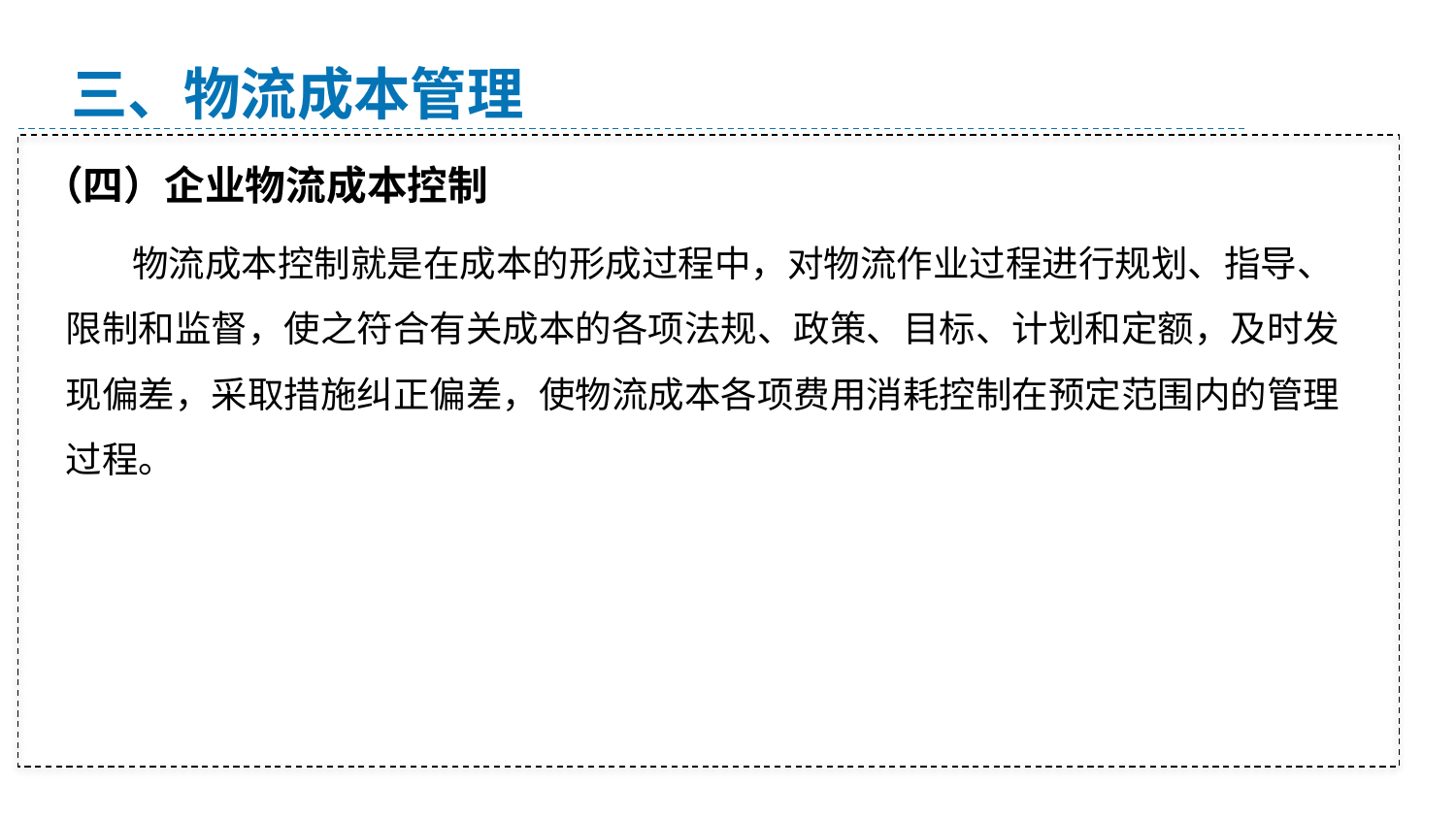

三、物流成本管理
（四）企业物流成本控制

       物流成本控制就是在成本的形成过程中，对物流作业过程进行规划、指导、限制和监督，使之符合有关成本的各项法规、政策、目标、计划和定额，及时发现偏差，采取措施纠正偏差，使物流成本各项费用消耗控制在预定范围内的管理过程。